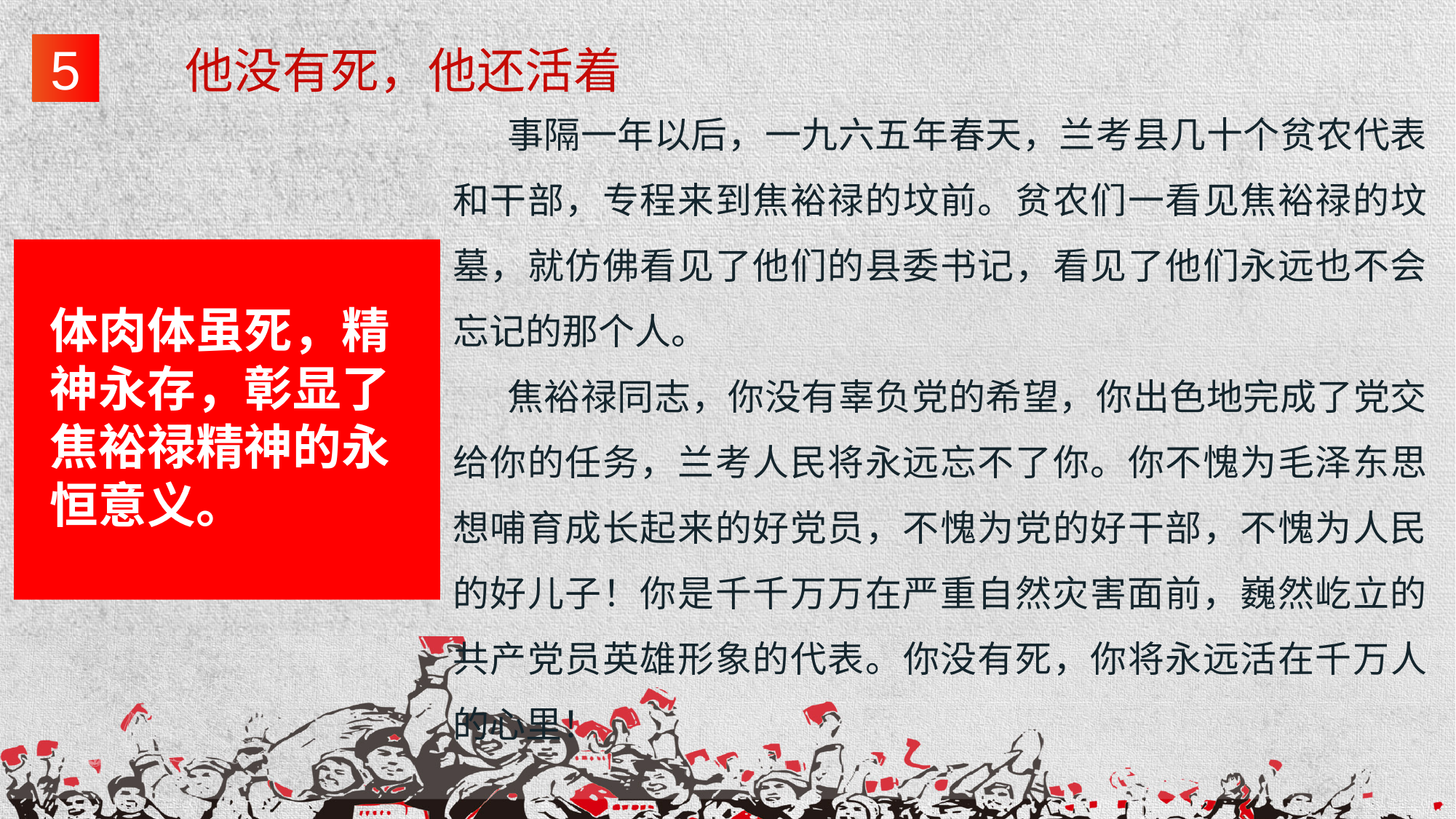

他没有死，他还活着
5
事隔一年以后，一九六五年春天，兰考县几十个贫农代表和干部，专程来到焦裕禄的坟前。贫农们一看见焦裕禄的坟墓，就仿佛看见了他们的县委书记，看见了他们永远也不会忘记的那个人。
焦裕禄同志，你没有辜负党的希望，你出色地完成了党交给你的任务，兰考人民将永远忘不了你。你不愧为毛泽东思想哺育成长起来的好党员，不愧为党的好干部，不愧为人民的好儿子！你是千千万万在严重自然灾害面前，巍然屹立的共产党员英雄形象的代表。你没有死，你将永远活在千万人的心里！

体肉体虽死，精神永存，彰显了焦裕禄精神的永恒意义。